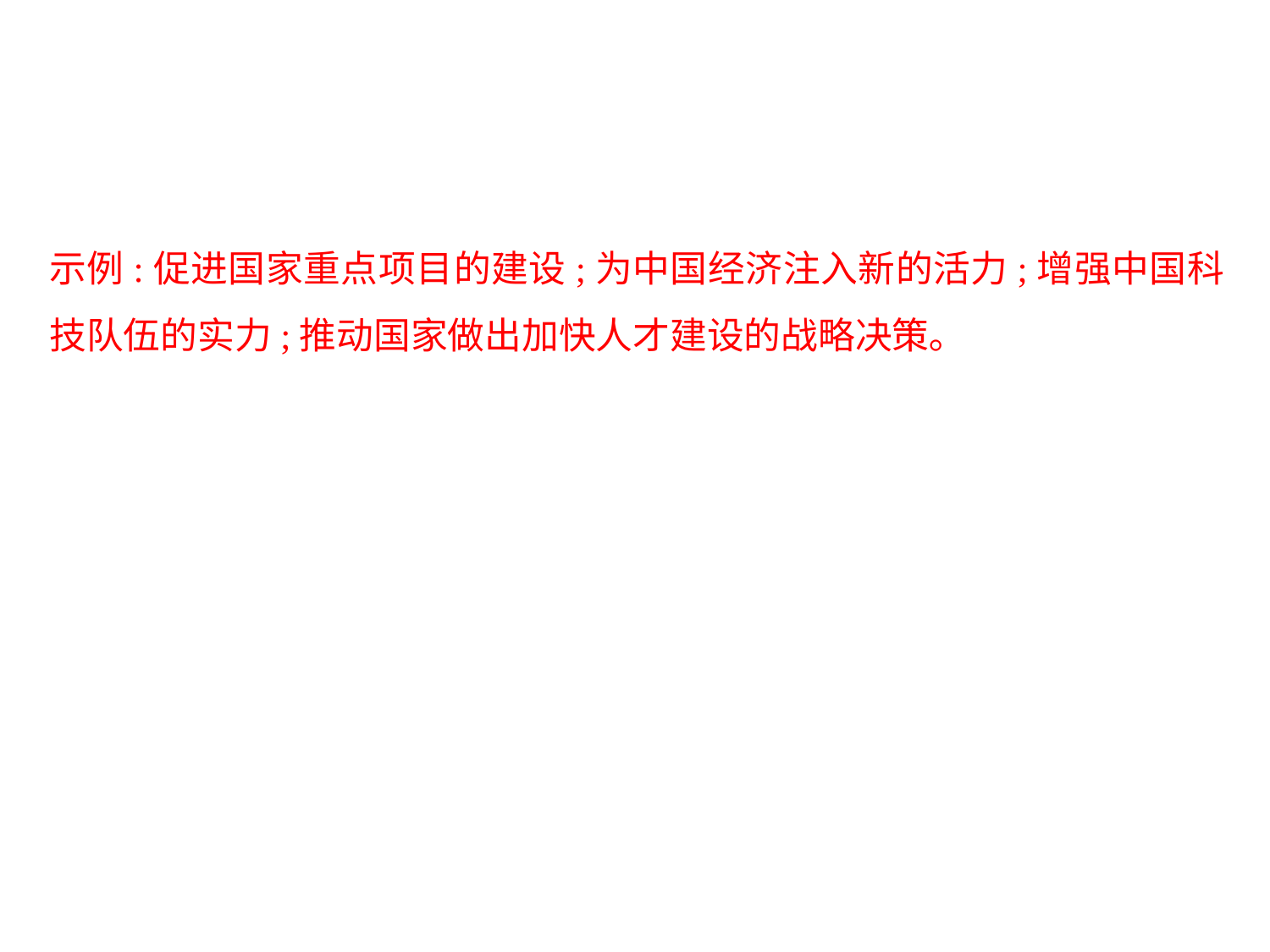

示例:促进国家重点项目的建设;为中国经济注入新的活力;增强中国科技队伍的实力;推动国家做出加快人才建设的战略决策｡